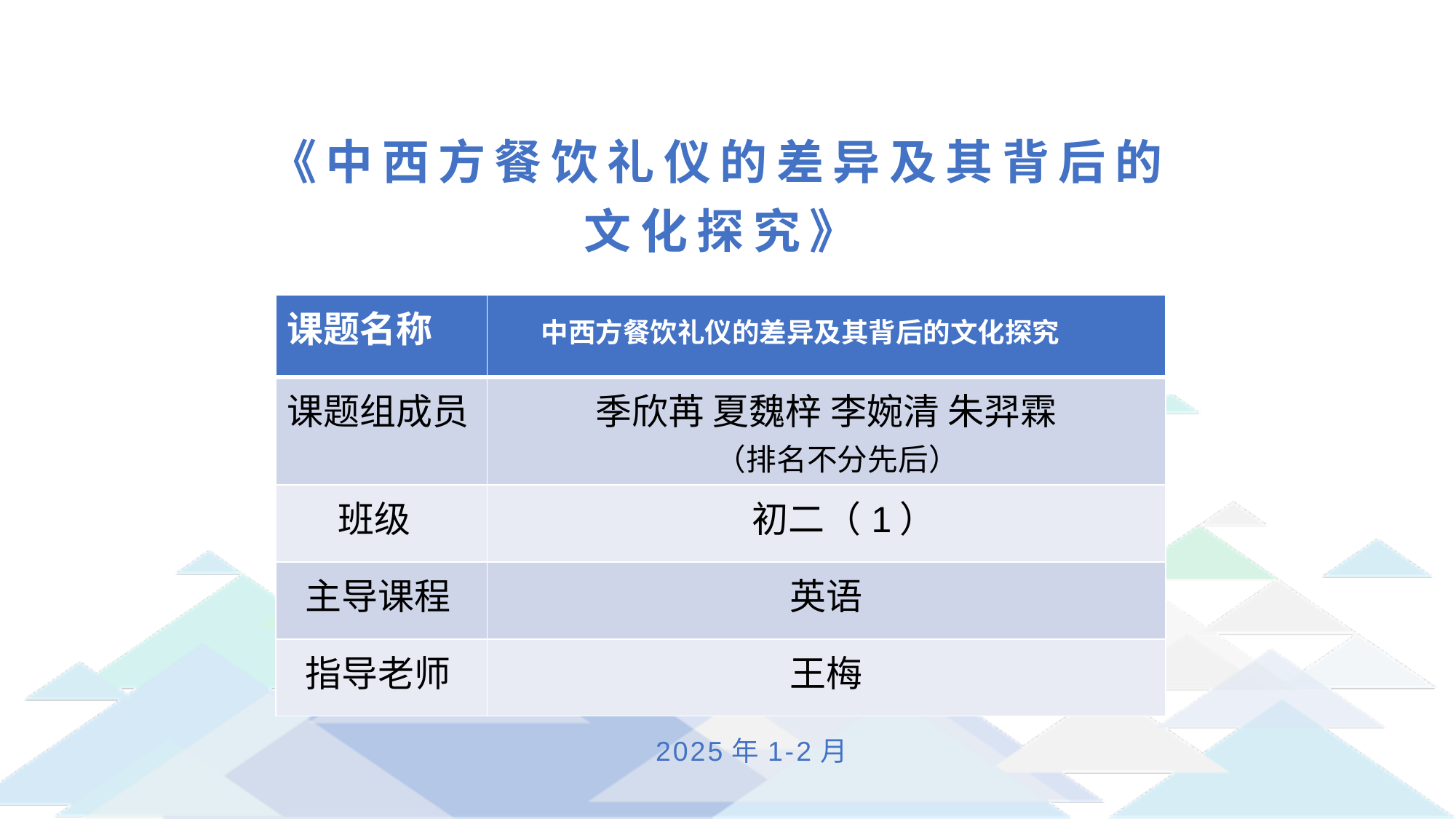

# 《中西方餐饮礼仪的差异及其背后的文化探究》
| 课题名称 | 中西方餐饮礼仪的差异及其背后的文化探究 |
| --- | --- |
| 课题组成员 | 季欣苒 夏魏梓 李婉清 朱羿霖 （排名不分先后） |
| 班级 | 初二（1） |
| 主导课程 | 英语 |
| 指导老师 | 王梅 |
单击此处添加副标题
汇报人姓名
2025年1-2月